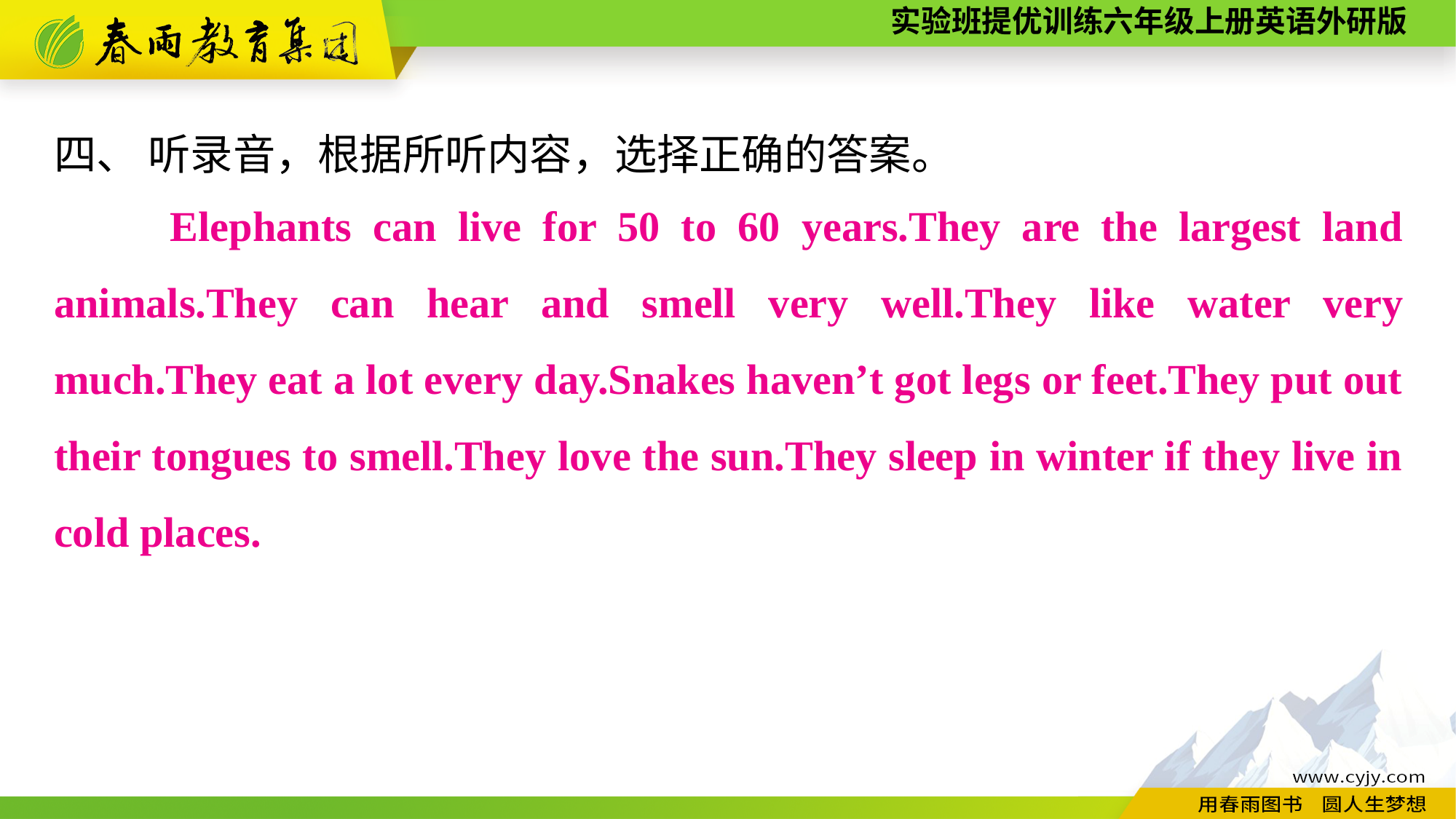

四、 听录音，根据所听内容，选择正确的答案。
　　Elephants can live for 50 to 60 years.They are the largest land animals.They can hear and smell very well.They like water very much.They eat a lot every day.Snakes haven’t got legs or feet.They put out their tongues to smell.They love the sun.They sleep in winter if they live in cold places.